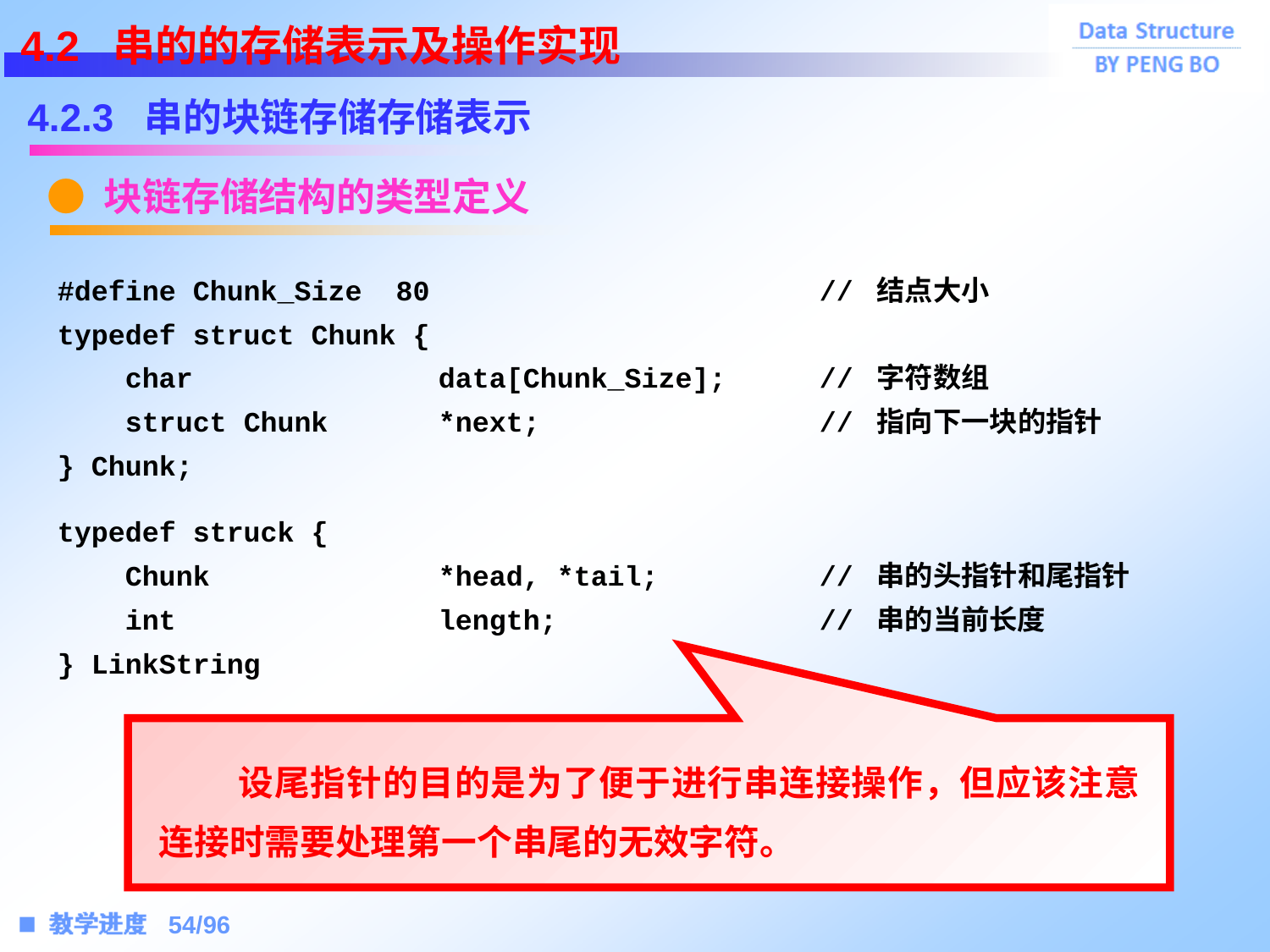

4.2  串的的存储表示及操作实现

4.2.3  串的块链存储存储表示

● 块链存储结构的类型定义

#define Chunk_Size  80				// 结点大小
typedef struct Chunk {
    char	 	data[Chunk_Size];	// 字符数组
    struct Chunk	*next;			// 指向下一块的指针
} Chunk;

typedef struck {
    Chunk		*head, *tail;		// 串的头指针和尾指针
    int			length;			// 串的当前长度
} LinkString

        设尾指针的目的是为了便于进行串连接操作，但应该注意连接时需要处理第一个串尾的无效字符。